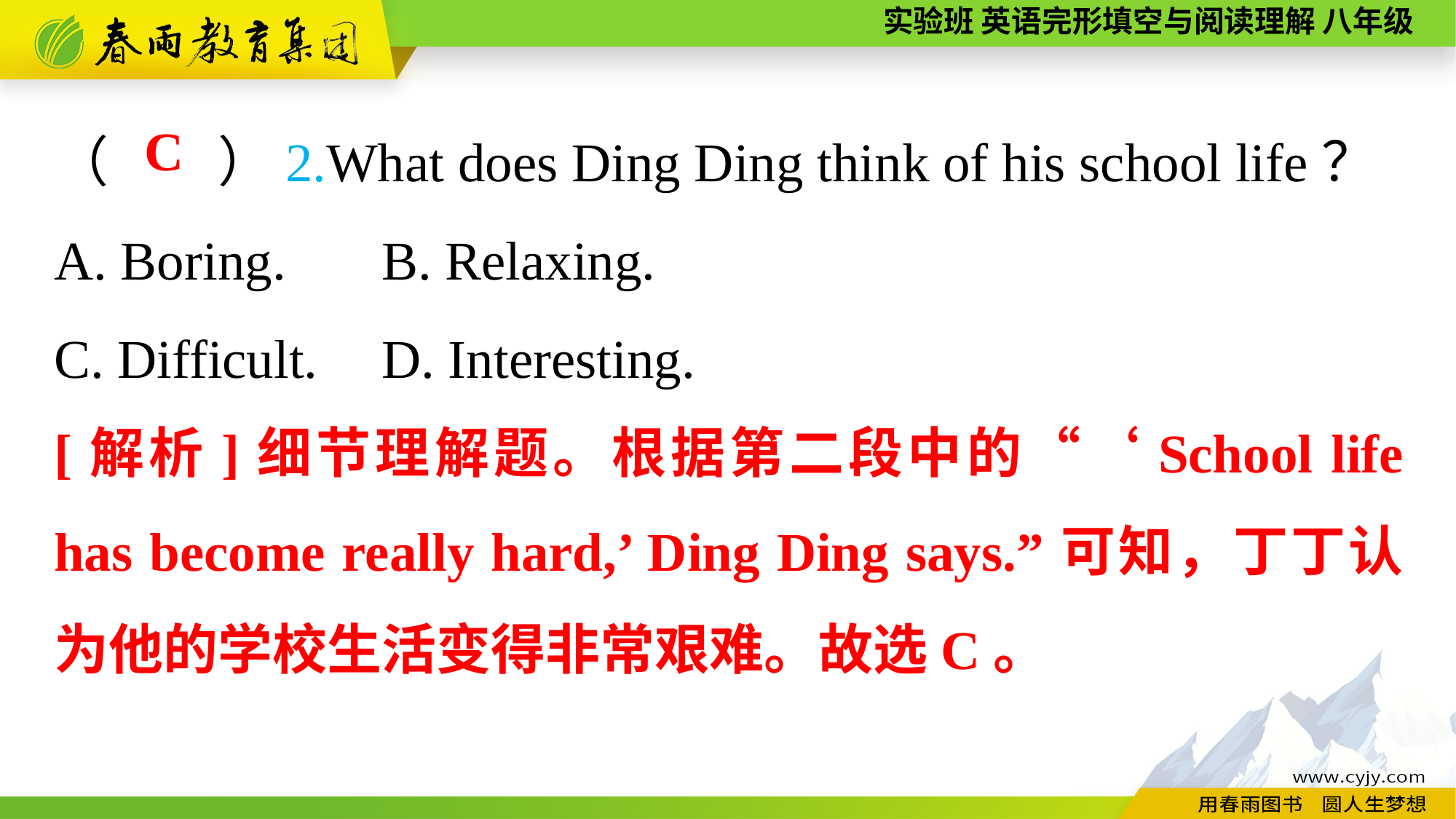

（　　）2.What does Ding Ding think of his school life？
A. Boring.	B. Relaxing.
C. Difficult.	D. Interesting.
C
[解析]细节理解题。根据第二段中的“‘School life has become really hard,’ Ding Ding says.”可知，丁丁认为他的学校生活变得非常艰难。故选C。